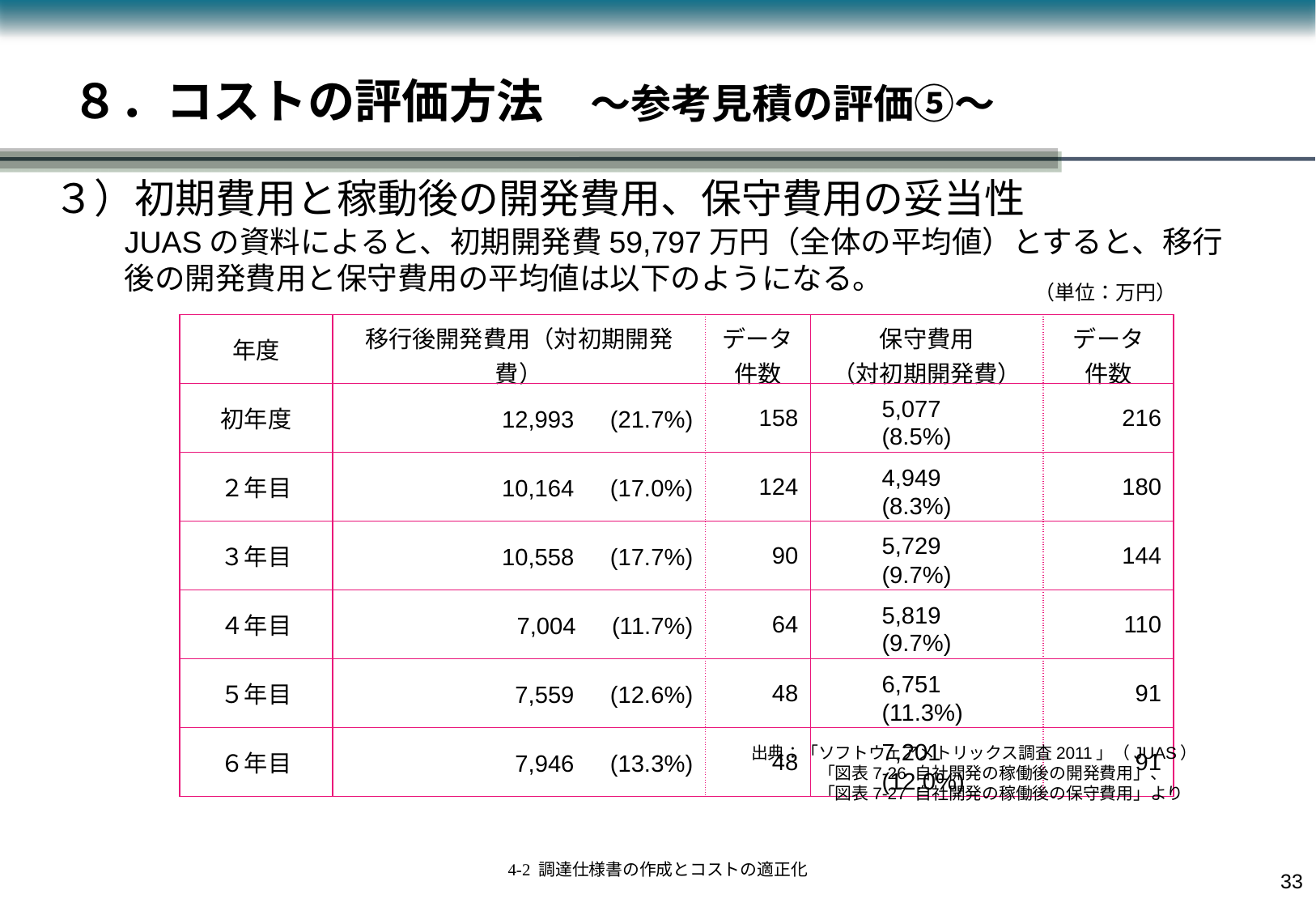

# ８．コストの評価方法　～参考見積の評価⑤～
３）初期費用と稼動後の開発費用、保守費用の妥当性
JUASの資料によると、初期開発費59,797万円（全体の平均値）とすると、移行後の開発費用と保守費用の平均値は以下のようになる。
（単位：万円）
| 年度 | 移行後開発費用（対初期開発費） | データ 件数 | 保守費用 （対初期開発費） | データ 件数 |
| --- | --- | --- | --- | --- |
| 初年度 | 12,993　(21.7%) | 158 | 5,077　(8.5%) | 216 |
| ２年目 | 10,164　(17.0%) | 124 | 4,949　(8.3%) | 180 |
| ３年目 | 10,558　(17.7%) | 90 | 5,729　(9.7%) | 144 |
| ４年目 | 7,004　(11.7%) | 64 | 5,819　(9.7%) | 110 |
| ５年目 | 7,559　(12.6%) | 48 | 6,751　(11.3%) | 91 |
| ６年目 | 7,946　(13.3%) | 48 | 7,201　(12.0%) | 91 |
出典：「ソフトウェアメトリックス調査2011」（JUAS）
　　　　「図表7-26 自社開発の稼働後の開発費用」、
　　　　「図表7-27 自社開発の稼働後の保守費用」より
33
4-2 調達仕様書の作成とコストの適正化